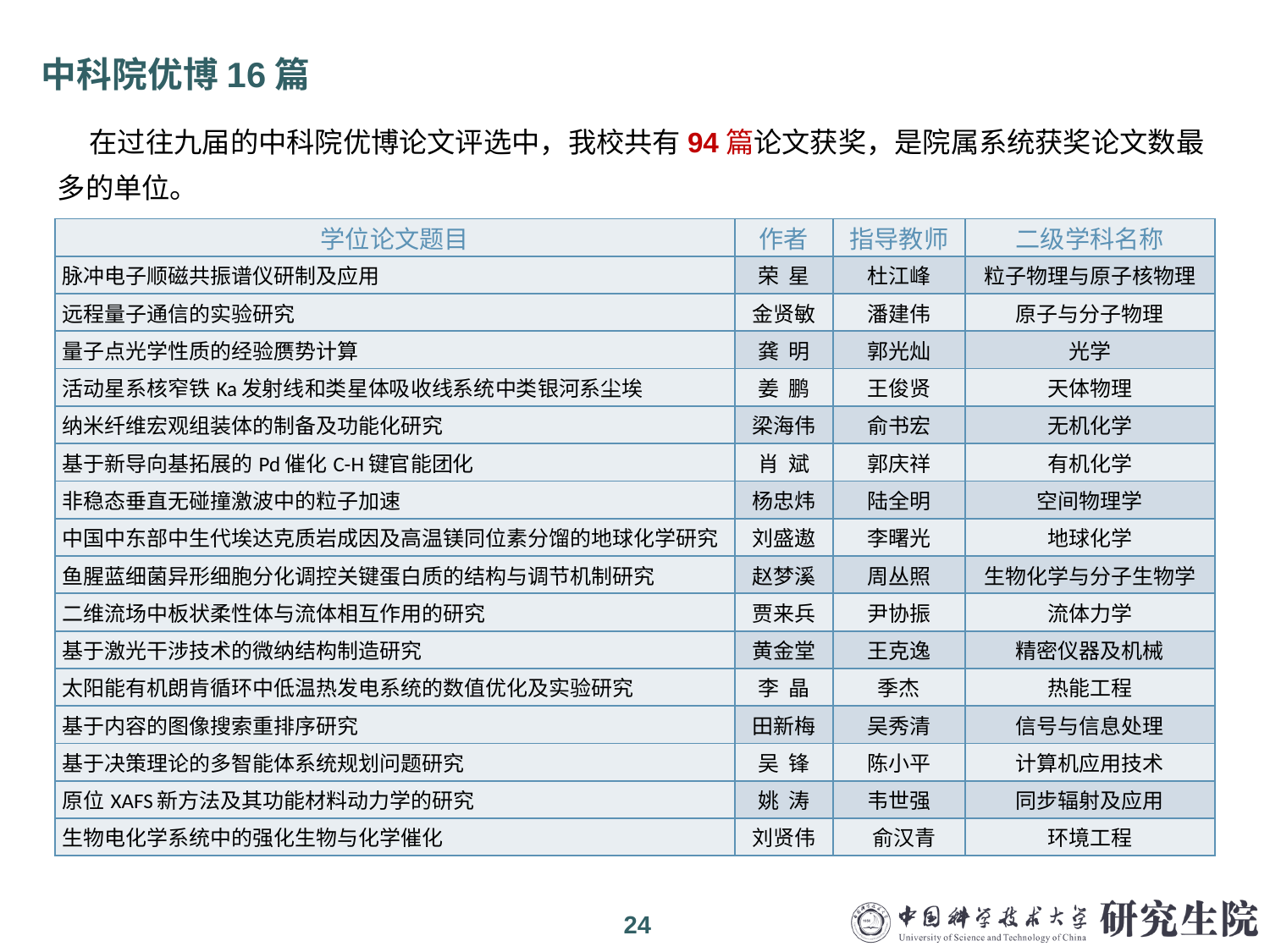

中科院优博16篇
    在过往九届的中科院优博论文评选中，我校共有94篇论文获奖，是院属系统获奖论文数最多的单位。
| 学位论文题目 | 作者 | 指导教师 | 二级学科名称 |
| --- | --- | --- | --- |
| 脉冲电子顺磁共振谱仪研制及应用 | 荣 星 | 杜江峰 | 粒子物理与原子核物理 |
| 远程量子通信的实验研究 | 金贤敏 | 潘建伟 | 原子与分子物理 |
| 量子点光学性质的经验赝势计算 | 龚 明 | 郭光灿 | 光学 |
| 活动星系核窄铁Ka发射线和类星体吸收线系统中类银河系尘埃 | 姜 鹏 | 王俊贤 | 天体物理 |
| 纳米纤维宏观组装体的制备及功能化研究 | 梁海伟 | 俞书宏 | 无机化学 |
| 基于新导向基拓展的Pd催化C-H键官能团化 | 肖 斌 | 郭庆祥 | 有机化学 |
| 非稳态垂直无碰撞激波中的粒子加速 | 杨忠炜 | 陆全明 | 空间物理学 |
| 中国中东部中生代埃达克质岩成因及高温镁同位素分馏的地球化学研究 | 刘盛遨 | 李曙光 | 地球化学 |
| 鱼腥蓝细菌异形细胞分化调控关键蛋白质的结构与调节机制研究 | 赵梦溪 | 周丛照 | 生物化学与分子生物学 |
| 二维流场中板状柔性体与流体相互作用的研究 | 贾来兵 | 尹协振 | 流体力学 |
| 基于激光干涉技术的微纳结构制造研究 | 黄金堂 | 王克逸 | 精密仪器及机械 |
| 太阳能有机朗肯循环中低温热发电系统的数值优化及实验研究 | 李 晶 | 季杰 | 热能工程 |
| 基于内容的图像搜索重排序研究 | 田新梅 | 吴秀清 | 信号与信息处理 |
| 基于决策理论的多智能体系统规划问题研究 | 吴 锋 | 陈小平 | 计算机应用技术 |
| 原位XAFS新方法及其功能材料动力学的研究 | 姚 涛 | 韦世强 | 同步辐射及应用 |
| 生物电化学系统中的强化生物与化学催化 | 刘贤伟 | 俞汉青 | 环境工程 |